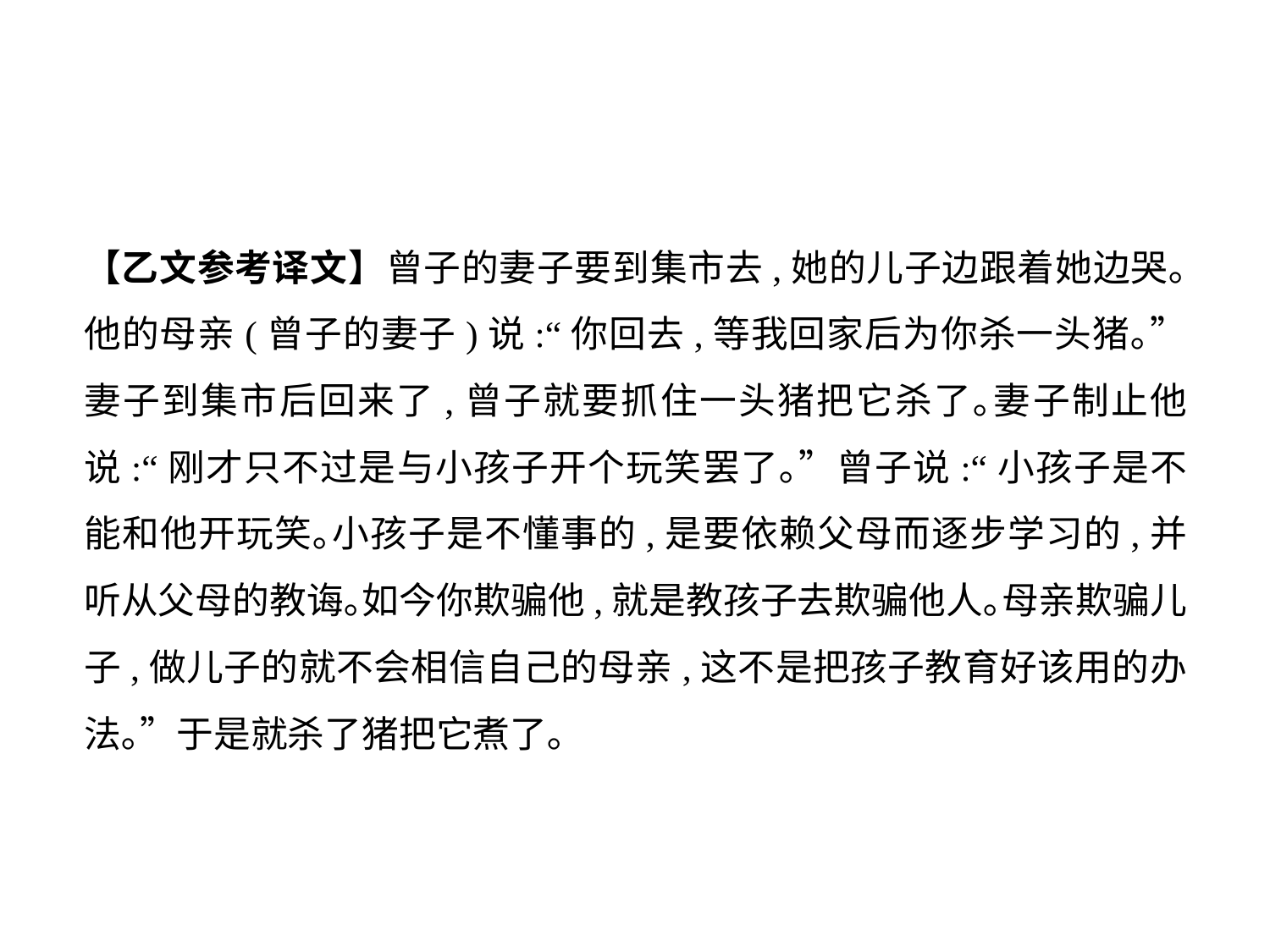

【乙文参考译文】曾子的妻子要到集市去,她的儿子边跟着她边哭｡他的母亲(曾子的妻子)说:“你回去,等我回家后为你杀一头猪｡”妻子到集市后回来了,曾子就要抓住一头猪把它杀了｡妻子制止他说:“刚才只不过是与小孩子开个玩笑罢了｡”曾子说:“小孩子是不能和他开玩笑｡小孩子是不懂事的,是要依赖父母而逐步学习的,并听从父母的教诲｡如今你欺骗他,就是教孩子去欺骗他人｡母亲欺骗儿子,做儿子的就不会相信自己的母亲,这不是把孩子教育好该用的办法｡”于是就杀了猪把它煮了｡